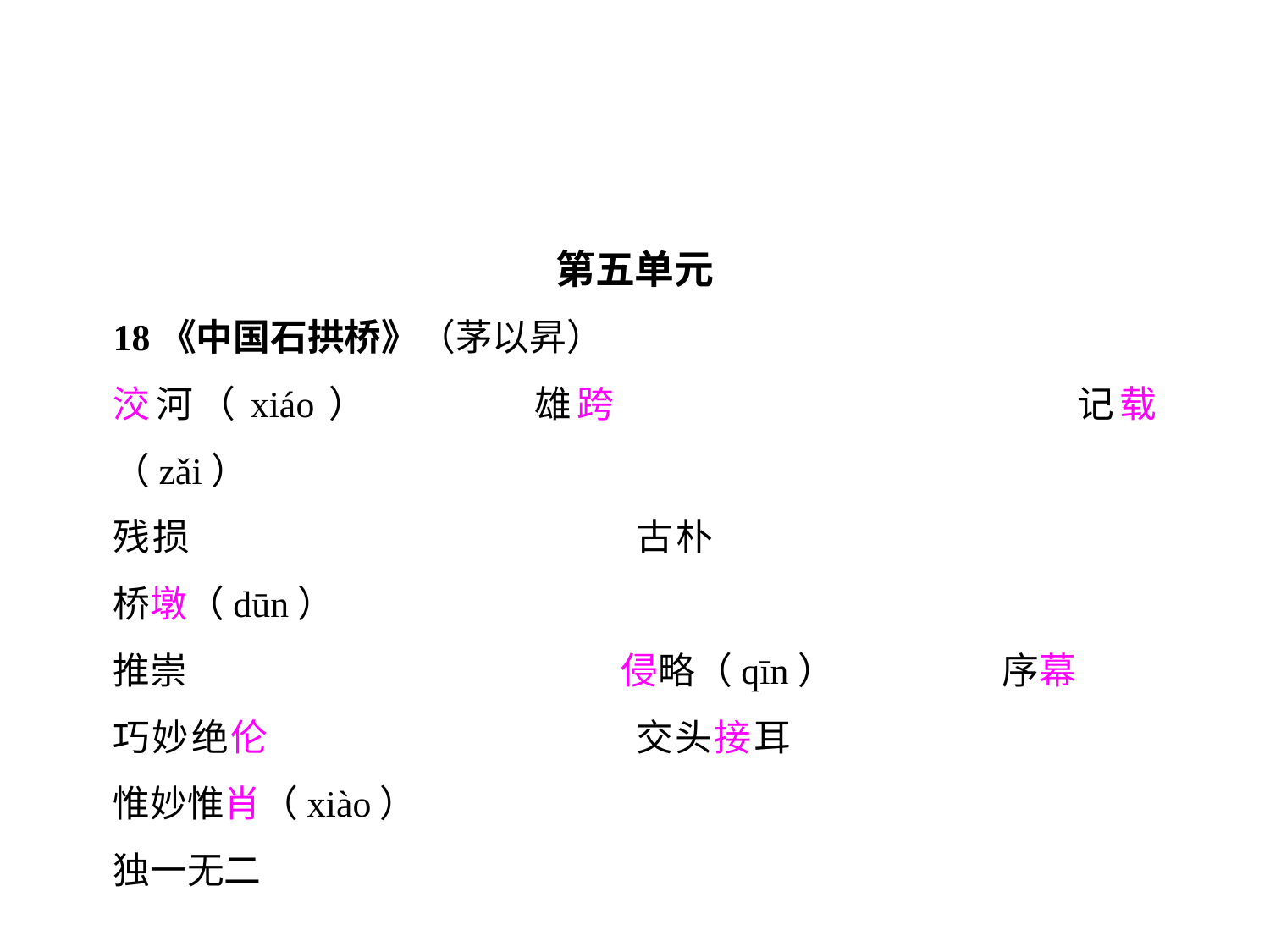

第五单元
18《中国石拱桥》（茅以昇）
洨河（xiáo）		雄跨				记载（zǎi）
残损				古朴				桥墩（dūn）
推崇				侵略（qīn）		序幕
巧妙绝伦			交头接耳			惟妙惟肖（xiào）
独一无二